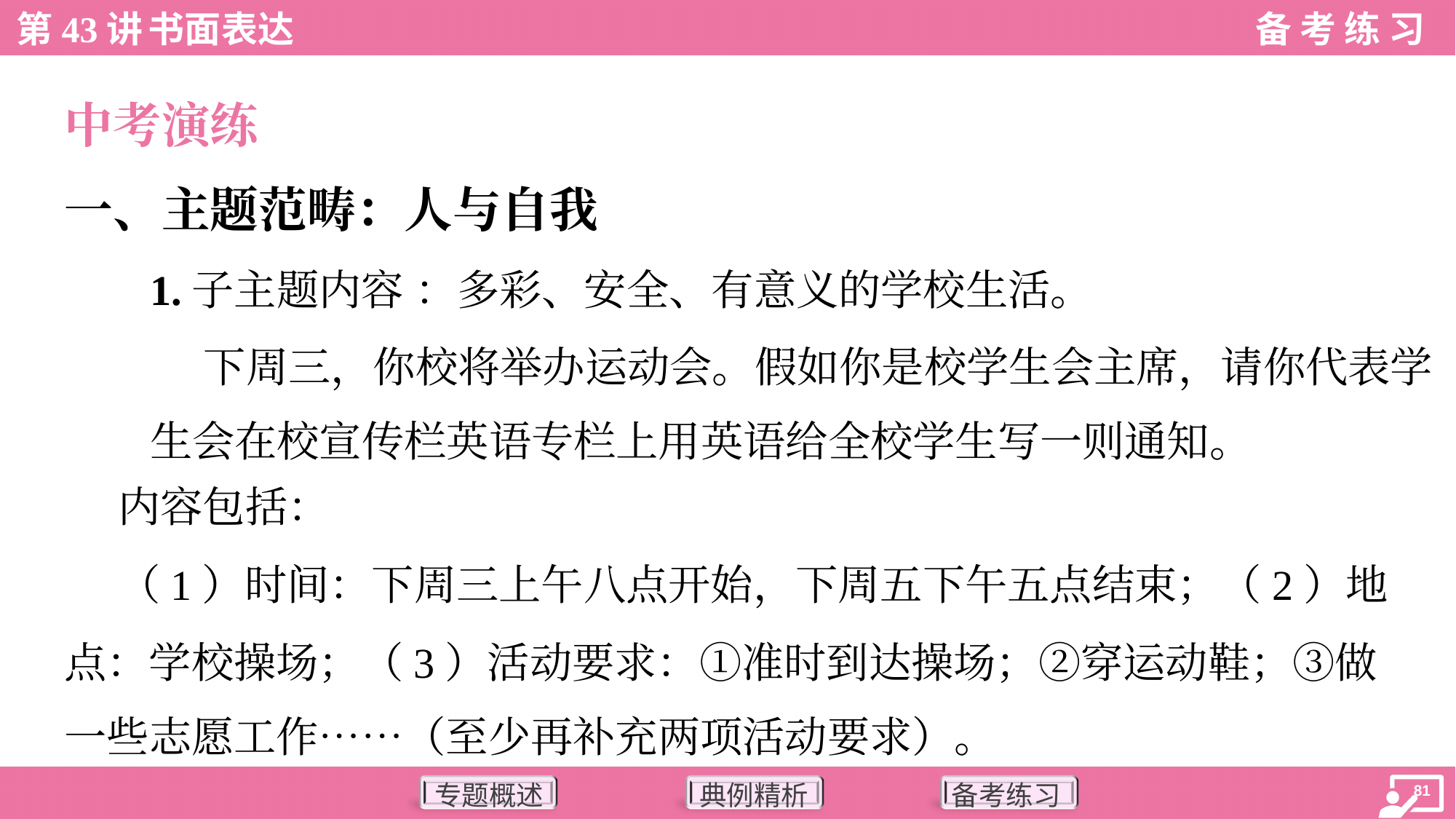

中考演练
一、主题范畴：人与自我
1.子主题内容 ：多彩、安全、有意义的学校生活。
    下周三，你校将举办运动会。假如你是校学生会主席，请你代表学
生会在校宣传栏英语专栏上用英语给全校学生写一则通知。
    内容包括：
    （1）时间：下周三上午八点开始，下周五下午五点结束；（2）地
点：学校操场；（3）活动要求：①准时到达操场；②穿运动鞋；③做
一些志愿工作……（至少再补充两项活动要求）。